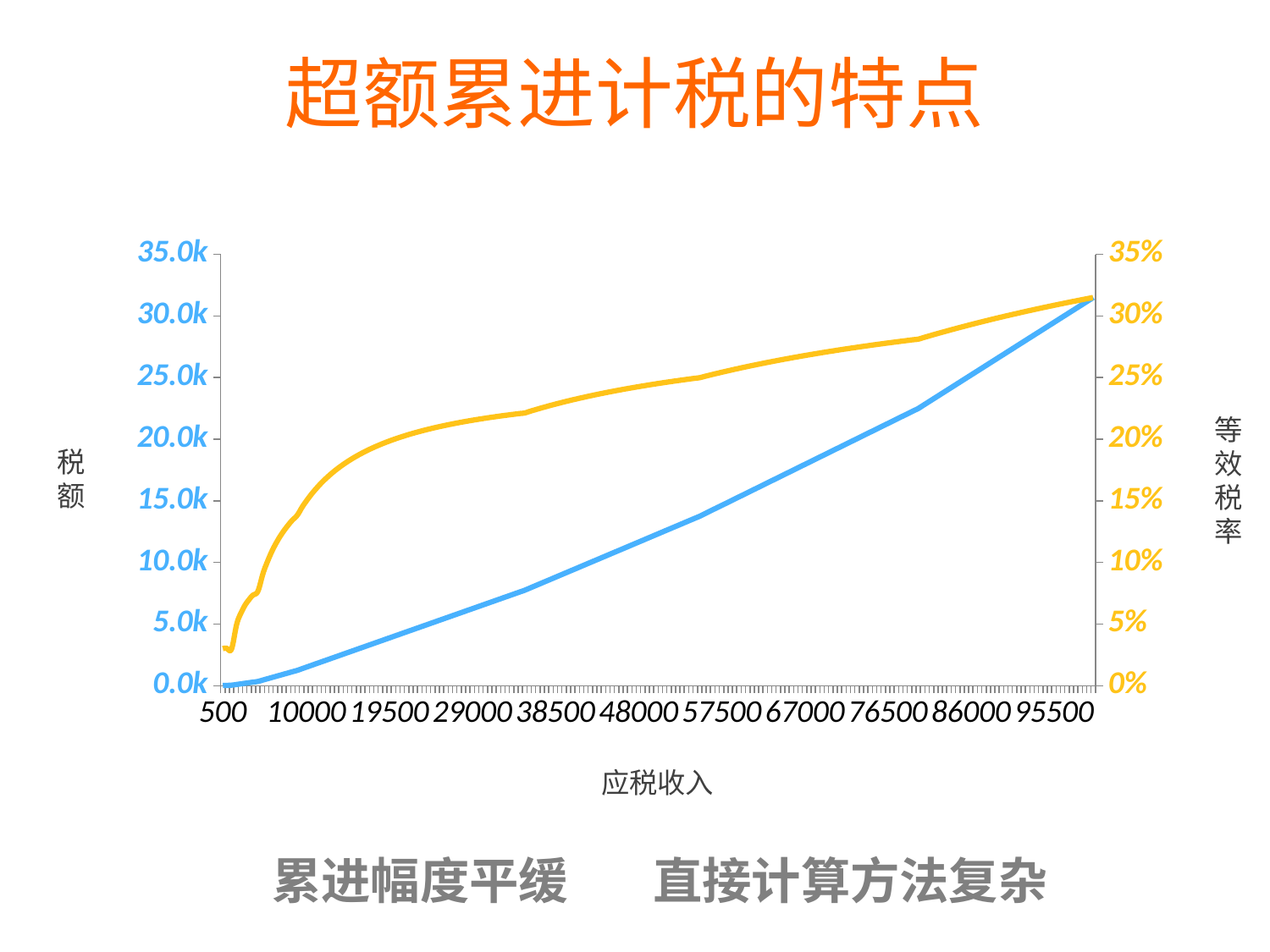

超额累进计税的特点

### Chart

| Category | 系列 2 | 系列 3 |
|---|---|---|
| 500 | 15.0 | 0.03 |
| 1000 | 30.0 | 0.03 |
| 1500 | 45.0 | 0.03 |
| 2000 | 95.0 | 0.0475 |
| 2500 | 145.0 | 0.058 |
| 3000 | 195.0 | 0.065 |
| 3500 | 245.0 | 0.07 |
| 4000 | 295.0 | 0.07375 |
| 4500 | 345.0 | 0.07666666666666666 |
| 5000 | 445.0 | 0.089 |
| 5500 | 545.0 | 0.09909090909090909 |
| 6000 | 645.0 | 0.1075 |
| 6500 | 745.0 | 0.11461538461538462 |
| 7000 | 845.0 | 0.12071428571428572 |
| 7500 | 945.0 | 0.126 |
| 8000 | 1045.0 | 0.130625 |
| 8500 | 1145.0 | 0.13470588235294118 |
| 9000 | 1245.0 | 0.13833333333333334 |
| 9500 | 1370.0 | 0.14421052631578948 |
| 10000 | 1495.0 | 0.1495 |
| 10500 | 1620.0 | 0.15428571428571428 |
| 11000 | 1745.0 | 0.15863636363636363 |
| 11500 | 1870.0 | 0.16260869565217392 |
| 12000 | 1995.0 | 0.16625 |
| 12500 | 2120.0 | 0.1696 |
| 13000 | 2245.0 | 0.1726923076923077 |
| 13500 | 2370.0 | 0.17555555555555555 |
| 14000 | 2495.0 | 0.17821428571428571 |
| 14500 | 2620.0 | 0.18068965517241378 |
| 15000 | 2745.0 | 0.183 |
| 15500 | 2870.0 | 0.18516129032258064 |
| 16000 | 2995.0 | 0.1871875 |
| 16500 | 3120.0 | 0.1890909090909091 |
| 17000 | 3245.0 | 0.19088235294117648 |
| 17500 | 3370.0 | 0.19257142857142856 |
| 18000 | 3495.0 | 0.19416666666666665 |
| 18500 | 3620.0 | 0.19567567567567568 |
| 19000 | 3745.0 | 0.19710526315789473 |
| 19500 | 3870.0 | 0.19846153846153847 |
| 20000 | 3995.0 | 0.19975 |
| 20500 | 4120.0 | 0.20097560975609757 |
| 21000 | 4245.0 | 0.20214285714285715 |
| 21500 | 4370.0 | 0.20325581395348838 |
| 22000 | 4495.0 | 0.20431818181818182 |
| 22500 | 4620.0 | 0.20533333333333334 |
| 23000 | 4745.0 | 0.20630434782608695 |
| 23500 | 4870.0 | 0.2072340425531915 |
| 24000 | 4995.0 | 0.208125 |
| 24500 | 5120.0 | 0.2089795918367347 |
| 25000 | 5245.0 | 0.2098 |
| 25500 | 5370.0 | 0.21058823529411766 |
| 26000 | 5495.0 | 0.21134615384615385 |
| 26500 | 5620.0 | 0.2120754716981132 |
| 27000 | 5745.0 | 0.2127777777777778 |
| 27500 | 5870.0 | 0.21345454545454545 |
| 28000 | 5995.0 | 0.21410714285714286 |
| 28500 | 6120.0 | 0.21473684210526317 |
| 29000 | 6245.0 | 0.2153448275862069 |
| 29500 | 6370.0 | 0.21593220338983052 |
| 30000 | 6495.0 | 0.2165 |
| 30500 | 6620.0 | 0.21704918032786885 |
| 31000 | 6745.0 | 0.21758064516129033 |
| 31500 | 6870.0 | 0.2180952380952381 |
| 32000 | 6995.0 | 0.21859375 |
| 32500 | 7120.0 | 0.21907692307692309 |
| 33000 | 7245.0 | 0.21954545454545454 |
| 33500 | 7370.0 | 0.22 |
| 34000 | 7495.0 | 0.22044117647058822 |
| 34500 | 7620.0 | 0.22086956521739132 |
| 35000 | 7745.0 | 0.22128571428571428 |
| 35500 | 7895.0 | 0.22239436619718309 |
| 36000 | 8045.0 | 0.2234722222222222 |
| 36500 | 8195.0 | 0.22452054794520548 |
| 37000 | 8345.0 | 0.22554054054054054 |
| 37500 | 8495.0 | 0.22653333333333334 |
| 38000 | 8645.0 | 0.2275 |
| 38500 | 8795.0 | 0.22844155844155845 |
| 39000 | 8945.0 | 0.22935897435897437 |
| 39500 | 9095.0 | 0.23025316455696201 |
| 40000 | 9245.0 | 0.231125 |
| 40500 | 9395.0 | 0.2319753086419753 |
| 41000 | 9545.0 | 0.2328048780487805 |
| 41500 | 9695.0 | 0.2336144578313253 |
| 42000 | 9845.0 | 0.2344047619047619 |
| 42500 | 9995.0 | 0.2351764705882353 |
| 43000 | 10145.0 | 0.23593023255813952 |
| 43500 | 10295.0 | 0.23666666666666666 |
| 44000 | 10445.0 | 0.23738636363636365 |
| 44500 | 10595.0 | 0.23808988764044944 |
| 45000 | 10745.0 | 0.23877777777777778 |
| 45500 | 10895.0 | 0.23945054945054944 |
| 46000 | 11045.0 | 0.2401086956521739 |
| 46500 | 11195.0 | 0.240752688172043 |
| 47000 | 11345.0 | 0.24138297872340425 |
| 47500 | 11495.0 | 0.242 |
| 48000 | 11645.0 | 0.24260416666666668 |
| 48500 | 11795.0 | 0.2431958762886598 |
| 49000 | 11945.0 | 0.24377551020408164 |
| 49500 | 12095.0 | 0.24434343434343433 |
| 50000 | 12245.0 | 0.2449 |
| 50500 | 12395.0 | 0.24544554455445544 |
| 51000 | 12545.0 | 0.24598039215686274 |
| 51500 | 12695.0 | 0.24650485436893205 |
| 52000 | 12845.0 | 0.24701923076923077 |
| 52500 | 12995.0 | 0.24752380952380953 |
| 53000 | 13145.0 | 0.2480188679245283 |
| 53500 | 13295.0 | 0.24850467289719627 |
| 54000 | 13445.0 | 0.24898148148148147 |
| 54500 | 13595.0 | 0.24944954128440366 |
| 55000 | 13745.0 | 0.24990909090909091 |
| 55500 | 13920.0 | 0.2508108108108108 |
| 56000 | 14095.0 | 0.2516964285714286 |
| 56500 | 14270.0 | 0.25256637168141594 |
| 57000 | 14445.0 | 0.25342105263157894 |
| 57500 | 14620.0 | 0.2542608695652174 |
| 58000 | 14795.0 | 0.2550862068965517 |
| 58500 | 14970.0 | 0.2558974358974359 |
| 59000 | 15145.0 | 0.25669491525423727 |
| 59500 | 15320.0 | 0.2574789915966387 |
| 60000 | 15495.0 | 0.25825 |
| 60500 | 15670.0 | 0.25900826446280995 |
| 61000 | 15845.0 | 0.2597540983606557 |
| 61500 | 16020.0 | 0.2604878048780488 |
| 62000 | 16195.0 | 0.26120967741935486 |
| 62500 | 16370.0 | 0.26192 |
| 63000 | 16545.0 | 0.26261904761904764 |
| 63500 | 16720.0 | 0.26330708661417324 |
| 64000 | 16895.0 | 0.263984375 |
| 64500 | 17070.0 | 0.26465116279069767 |
| 65000 | 17245.0 | 0.2653076923076923 |
| 65500 | 17420.0 | 0.26595419847328244 |
| 66000 | 17595.0 | 0.2665909090909091 |
| 66500 | 17770.0 | 0.26721804511278197 |
| 67000 | 17945.0 | 0.2678358208955224 |
| 67500 | 18120.0 | 0.26844444444444443 |
| 68000 | 18295.0 | 0.2690441176470588 |
| 68500 | 18470.0 | 0.26963503649635034 |
| 69000 | 18645.0 | 0.27021739130434785 |
| 69500 | 18820.0 | 0.2707913669064748 |
| 70000 | 18995.0 | 0.27135714285714285 |
| 70500 | 19170.0 | 0.27191489361702126 |
| 71000 | 19345.0 | 0.2724647887323944 |
| 71500 | 19520.0 | 0.273006993006993 |
| 72000 | 19695.0 | 0.2735416666666667 |
| 72500 | 19870.0 | 0.27406896551724136 |
| 73000 | 20045.0 | 0.2745890410958904 |
| 73500 | 20220.0 | 0.27510204081632655 |
| 74000 | 20395.0 | 0.2756081081081081 |
| 74500 | 20570.0 | 0.27610738255033557 |
| 75000 | 20745.0 | 0.2766 |
| 75500 | 20920.0 | 0.27708609271523177 |
| 76000 | 21095.0 | 0.2775657894736842 |
| 76500 | 21270.0 | 0.2780392156862745 |
| 77000 | 21445.0 | 0.2785064935064935 |
| 77500 | 21620.0 | 0.27896774193548385 |
| 78000 | 21795.0 | 0.27942307692307694 |
| 78500 | 21970.0 | 0.27987261146496817 |
| 79000 | 22145.0 | 0.2803164556962025 |
| 79500 | 22320.0 | 0.2807547169811321 |
| 80000 | 22495.0 | 0.2811875 |
| 80500 | 22720.0 | 0.2822360248447205 |
| 81000 | 22945.0 | 0.2832716049382716 |
| 81500 | 23170.0 | 0.28429447852760736 |
| 82000 | 23395.0 | 0.28530487804878046 |
| 82500 | 23620.0 | 0.2863030303030303 |
| 83000 | 23845.0 | 0.287289156626506 |
| 83500 | 24070.0 | 0.2882634730538922 |
| 84000 | 24295.0 | 0.28922619047619047 |
| 84500 | 24520.0 | 0.2901775147928994 |
| 85000 | 24745.0 | 0.29111764705882354 |
| 85500 | 24970.0 | 0.292046783625731 |
| 86000 | 25195.0 | 0.2929651162790698 |
| 86500 | 25420.0 | 0.2938728323699422 |
| 87000 | 25645.0 | 0.29477011494252875 |
| 87500 | 25870.0 | 0.29565714285714284 |
| 88000 | 26095.0 | 0.2965340909090909 |
| 88500 | 26320.0 | 0.2974011299435028 |
| 89000 | 26545.0 | 0.2982584269662921 |
| 89500 | 26770.0 | 0.29910614525139667 |
| 90000 | 26995.0 | 0.29994444444444446 |
| 90500 | 27220.0 | 0.30077348066298343 |
| 91000 | 27445.0 | 0.3015934065934066 |
| 91500 | 27670.0 | 0.30240437158469946 |
| 92000 | 27895.0 | 0.30320652173913043 |
| 92500 | 28120.0 | 0.304 |
| 93000 | 28345.0 | 0.30478494623655916 |
| 93500 | 28570.0 | 0.3055614973262032 |
| 94000 | 28795.0 | 0.3063297872340425 |
| 94500 | 29020.0 | 0.3070899470899471 |
| 95000 | 29245.0 | 0.3078421052631579 |
| 95500 | 29470.0 | 0.30858638743455497 |
| 96000 | 29695.0 | 0.30932291666666667 |
| 96500 | 29920.0 | 0.31005181347150257 |
| 97000 | 30145.0 | 0.31077319587628865 |
| 97500 | 30370.0 | 0.31148717948717947 |
| 98000 | 30595.0 | 0.3121938775510204 |
| 98500 | 30820.0 | 0.31289340101522845 |
| 99000 | 31045.0 | 0.3135858585858586 |
| 99500 | 31270.0 | 0.3142713567839196 |
| 100000 | 31495.0 | 0.31495 |
税额
等效税率
应税收入
累进幅度平缓	直接计算方法复杂